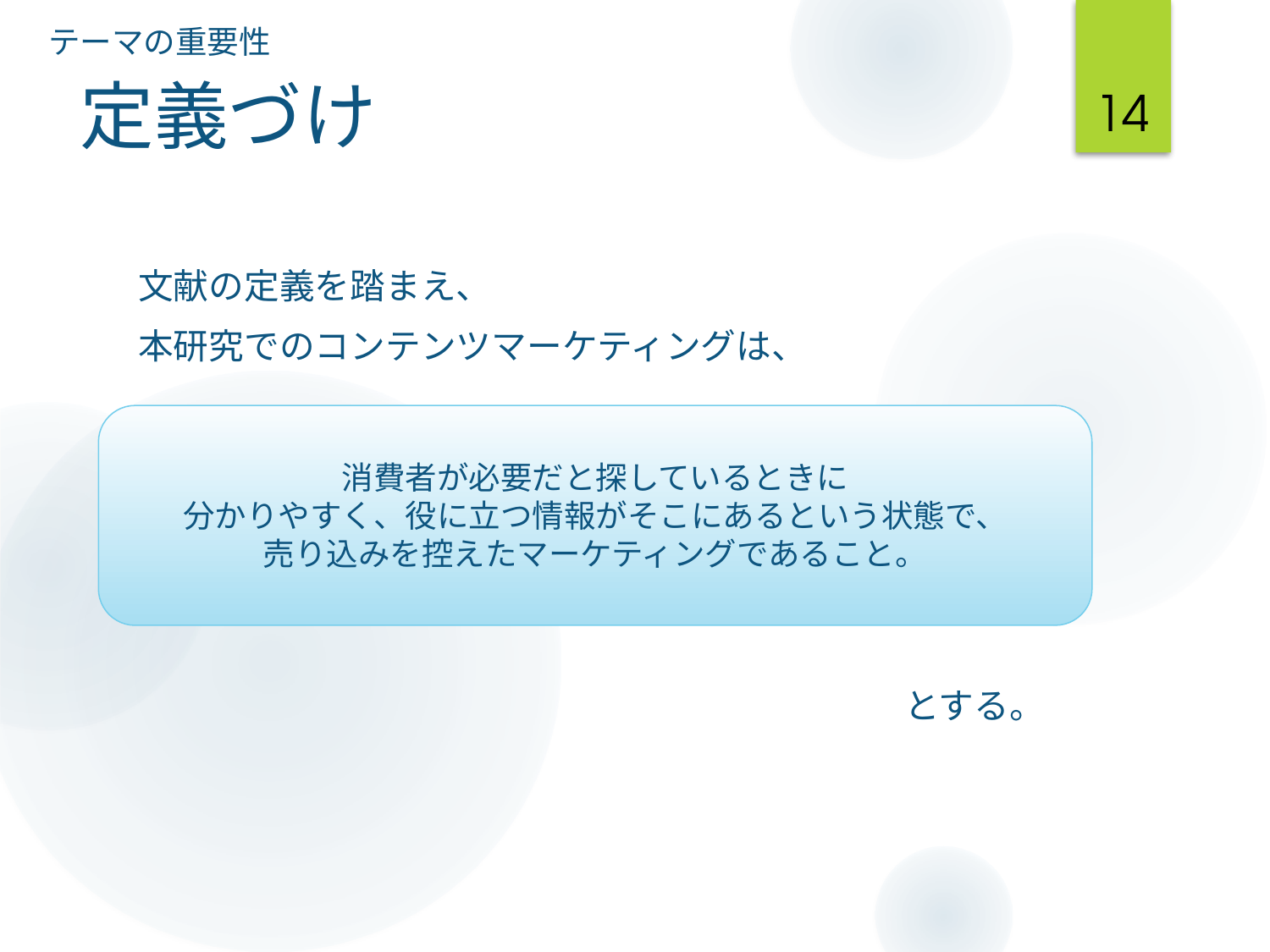

テーマの重要性
14
# 定義づけ
文献の定義を踏まえ、
本研究でのコンテンツマーケティングは、

とする。
消費者が必要だと探しているときに
分かりやすく、役に立つ情報がそこにあるという状態で、
売り込みを控えたマーケティングであること。